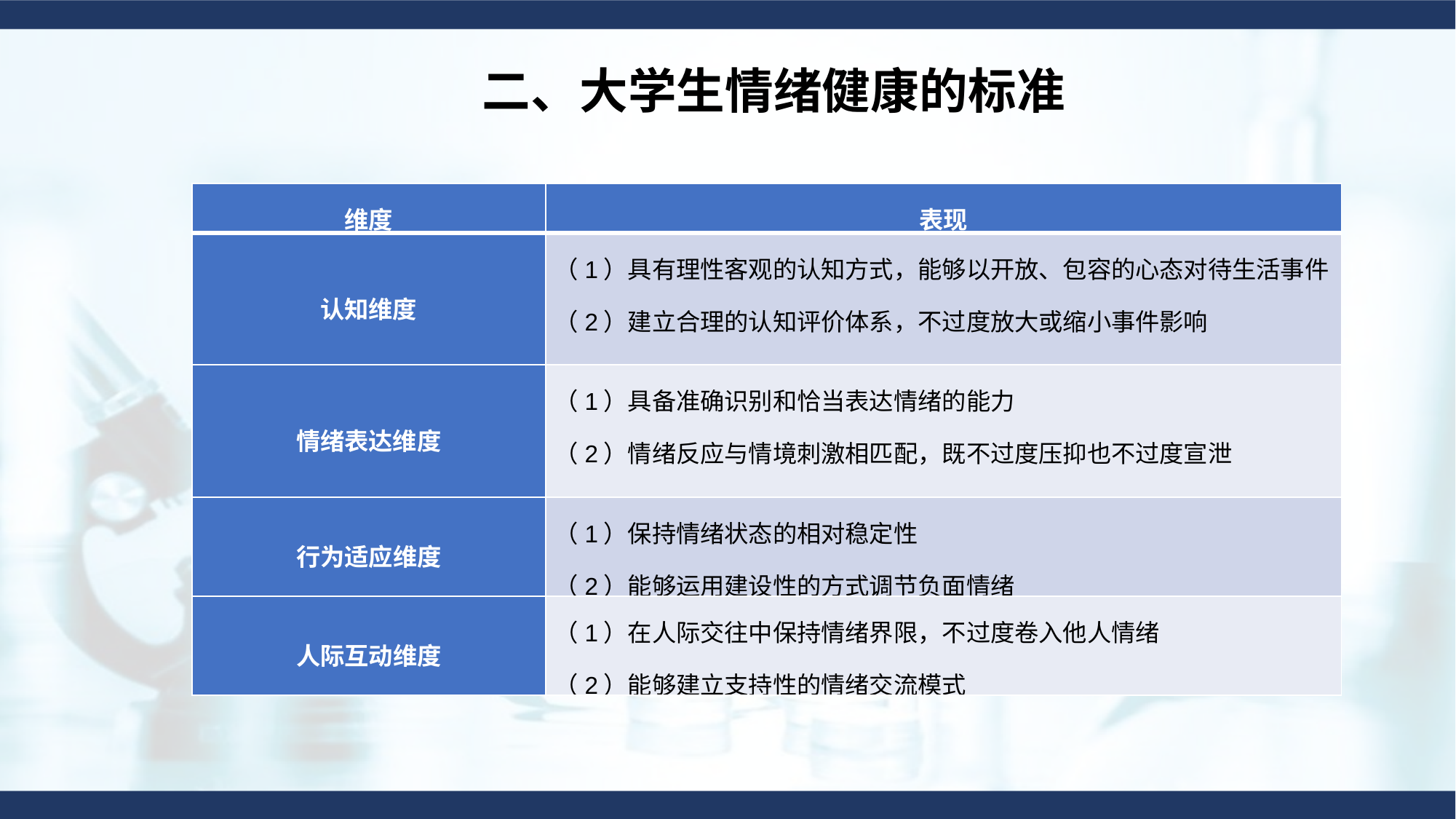

二、大学生情绪健康的标准
| 维度 | 表现 |
| --- | --- |
| 认知维度 | （1）具有理性客观的认知方式，能够以开放、包容的心态对待生活事件 （2）建立合理的认知评价体系，不过度放大或缩小事件影响 |
| 情绪表达维度 | （1）具备准确识别和恰当表达情绪的能力 （2）情绪反应与情境刺激相匹配，既不过度压抑也不过度宣泄 |
| 行为适应维度 | （1）保持情绪状态的相对稳定性 （2）能够运用建设性的方式调节负面情绪 |
| 人际互动维度 | （1）在人际交往中保持情绪界限，不过度卷入他人情绪 （2）能够建立支持性的情绪交流模式 |